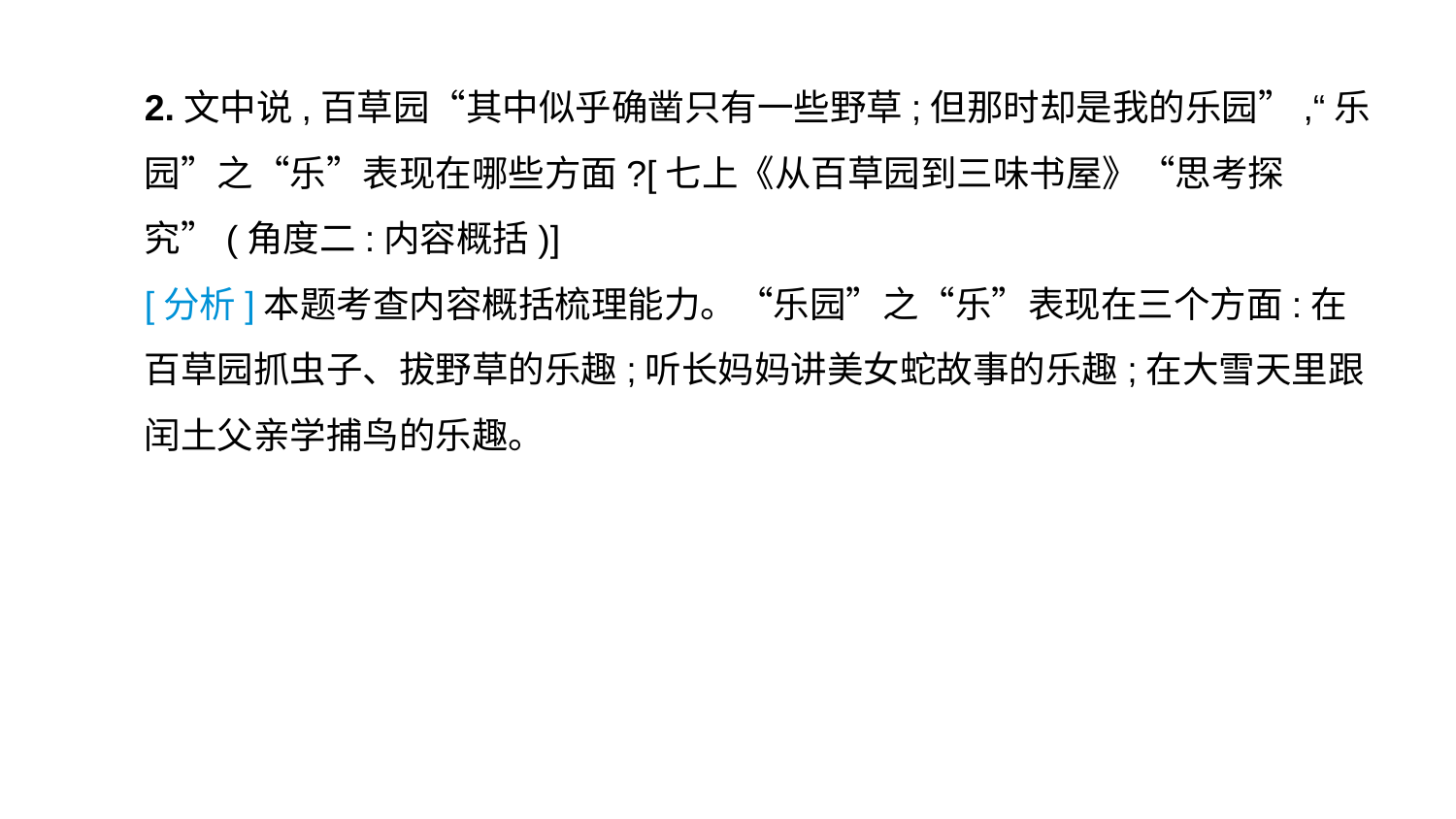

2.文中说,百草园“其中似乎确凿只有一些野草;但那时却是我的乐园”,“乐园”之“乐”表现在哪些方面?[七上《从百草园到三味书屋》“思考探究”(角度二:内容概括)]
[分析]本题考查内容概括梳理能力。“乐园”之“乐”表现在三个方面:在百草园抓虫子、拔野草的乐趣;听长妈妈讲美女蛇故事的乐趣;在大雪天里跟闰土父亲学捕鸟的乐趣。